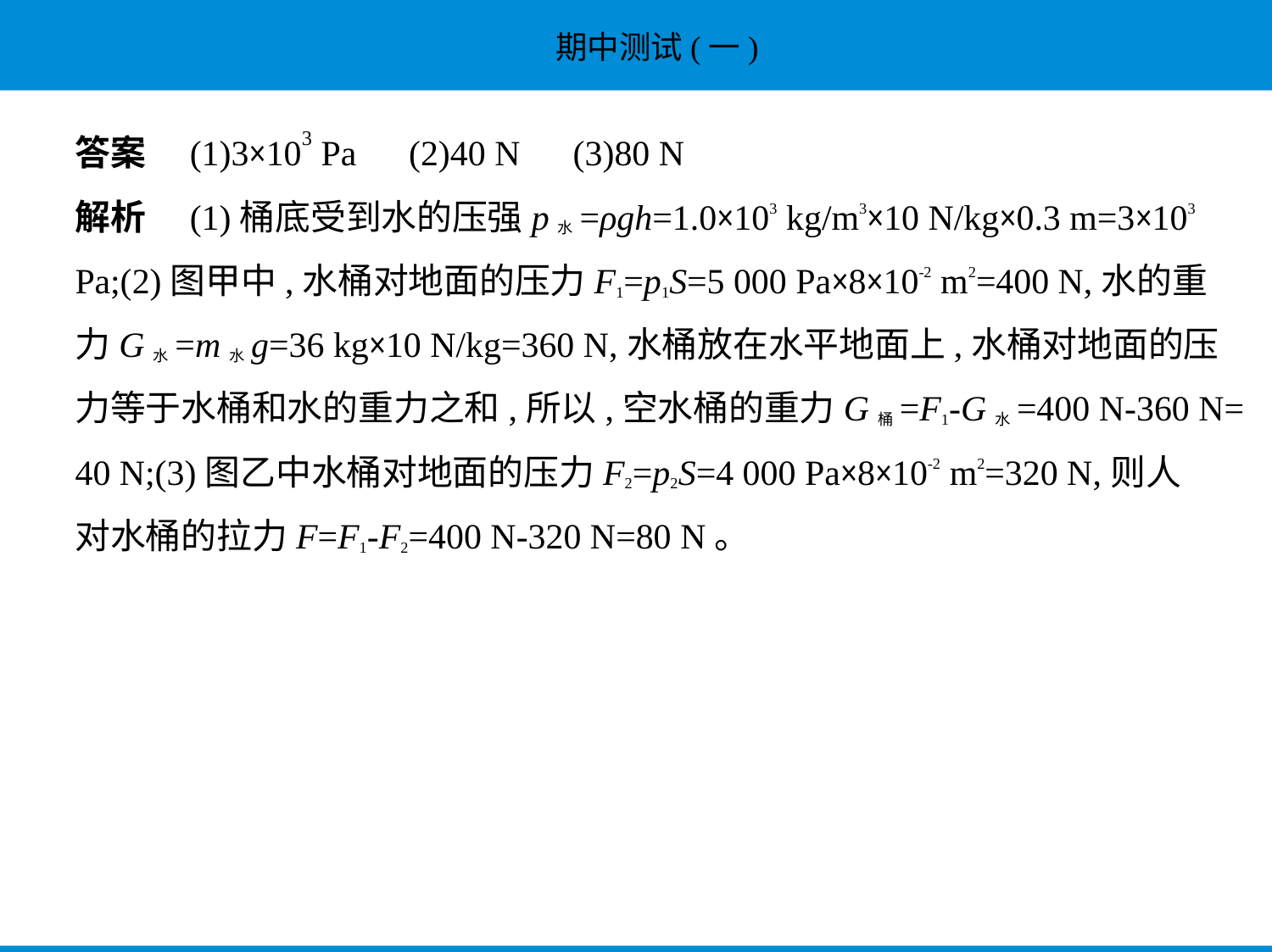

答案　(1)3×103 Pa　(2)40 N　(3)80 N
解析　(1)桶底受到水的压强p水=ρgh=1.0×103 kg/m3×10 N/kg×0.3 m=3×103
Pa;(2)图甲中,水桶对地面的压力F1=p1S=5 000 Pa×8×10-2 m2=400 N,水的重
力G水=m水g=36 kg×10 N/kg=360 N,水桶放在水平地面上,水桶对地面的压
力等于水桶和水的重力之和,所以,空水桶的重力G桶=F1-G水=400 N-360 N=
40 N;(3)图乙中水桶对地面的压力F2=p2S=4 000 Pa×8×10-2 m2=320 N,则人
对水桶的拉力F=F1-F2=400 N-320 N=80 N。